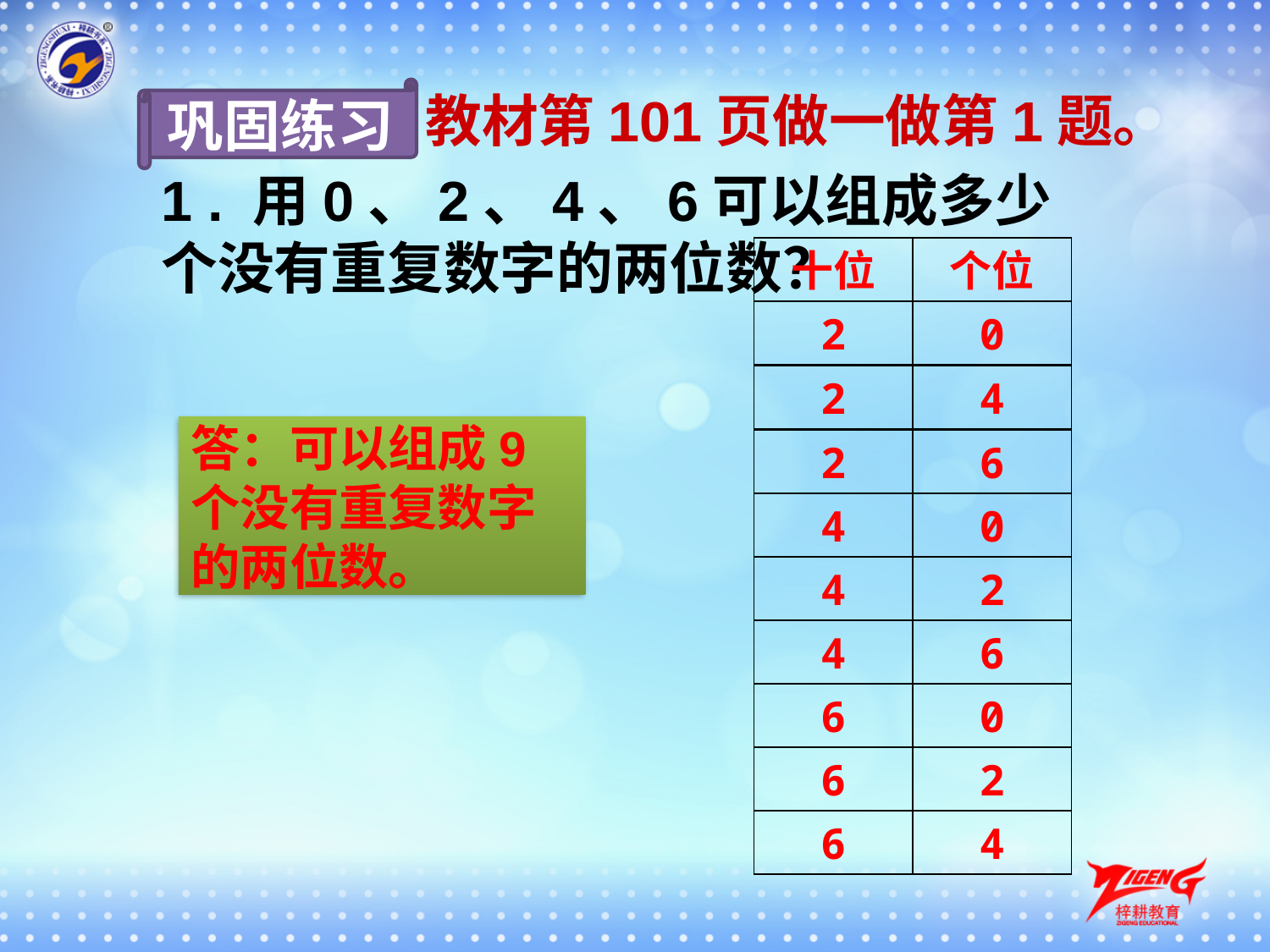

巩固练习
教材第101页做一做第1题。
1 . 用0、2、4、6可以组成多少个没有重复数字的两位数？
十位
个位
2
0
2
4
答：可以组成9个没有重复数字的两位数。
2
6
4
0
4
2
4
6
6
0
6
2
6
4